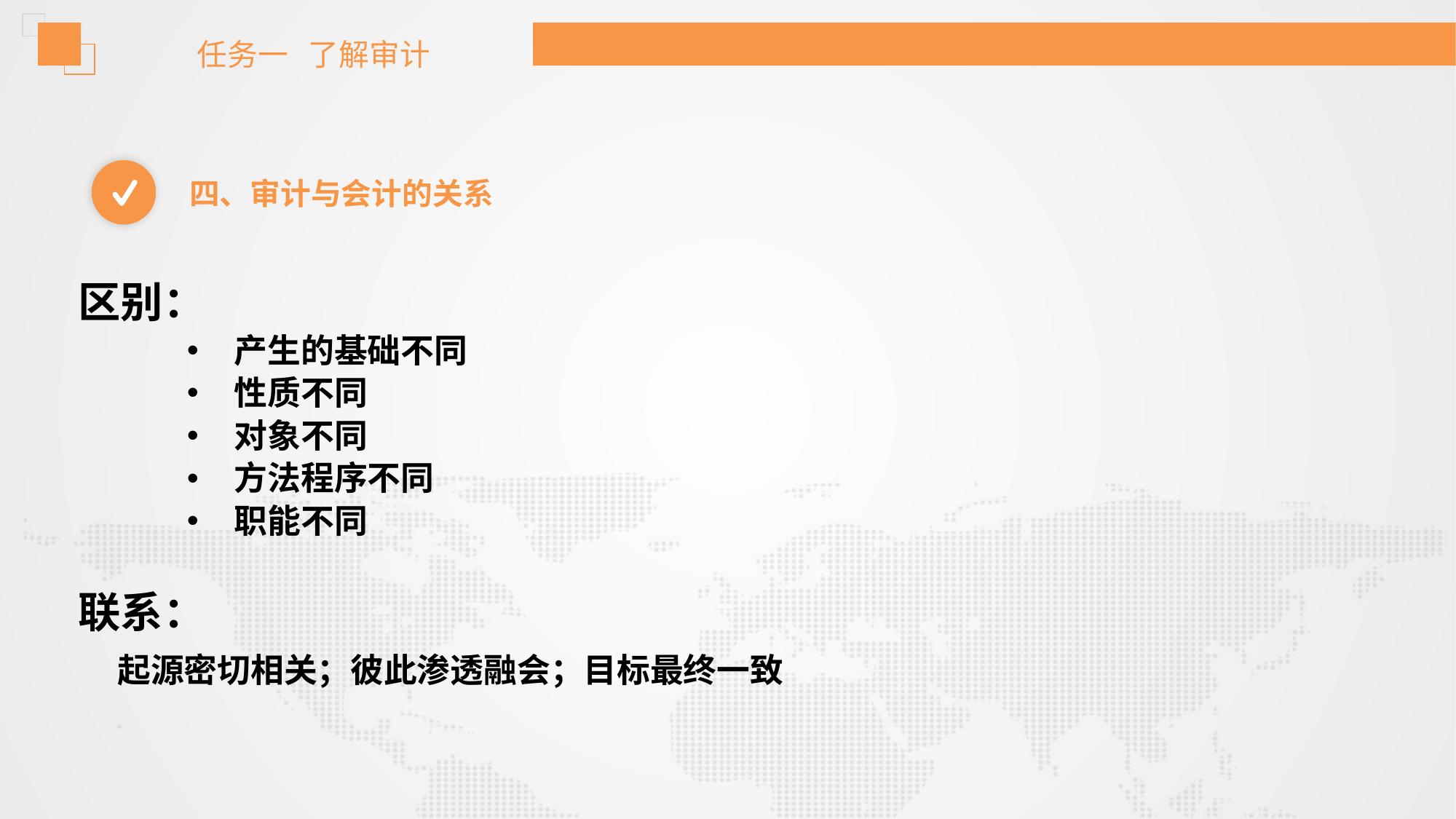

任务一   了解审计

四、审计与会计的关系

区别：
产生的基础不同
性质不同
对象不同
方法程序不同
职能不同

联系：
   起源密切相关；彼此渗透融会；目标最终一致